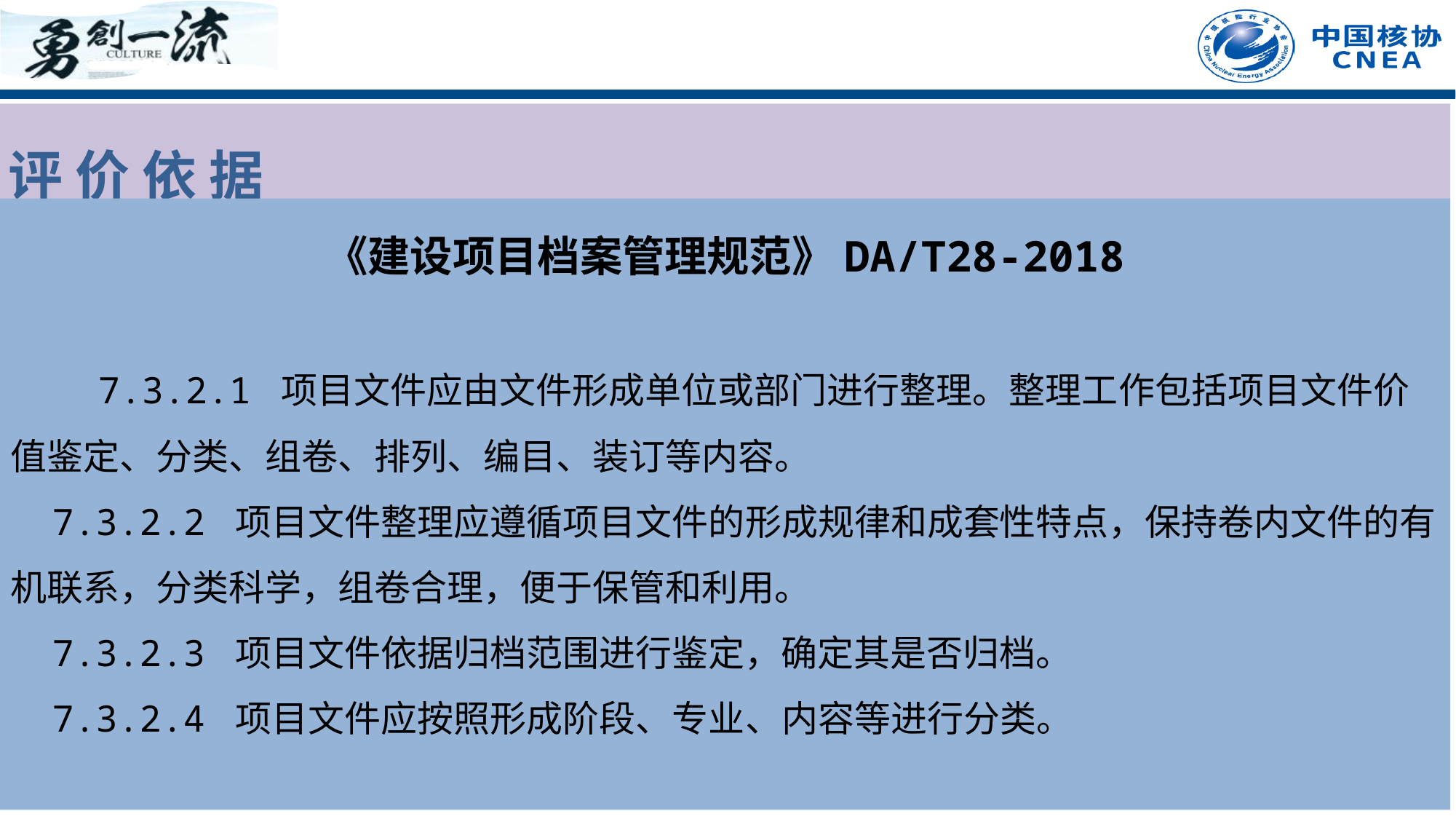

评 价 依 据
《建设项目档案管理规范》DA/T28-2018
    7.3.2.1 项目文件应由文件形成单位或部门进行整理。整理工作包括项目文件价值鉴定、分类、组卷、排列、编目、装订等内容。
    7.3.2.2 项目文件整理应遵循项目文件的形成规律和成套性特点，保持卷内文件的有机联系，分类科学，组卷合理，便于保管和利用。
    7.3.2.3 项目文件依据归档范围进行鉴定，确定其是否归档。
    7.3.2.4 项目文件应按照形成阶段、专业、内容等进行分类。